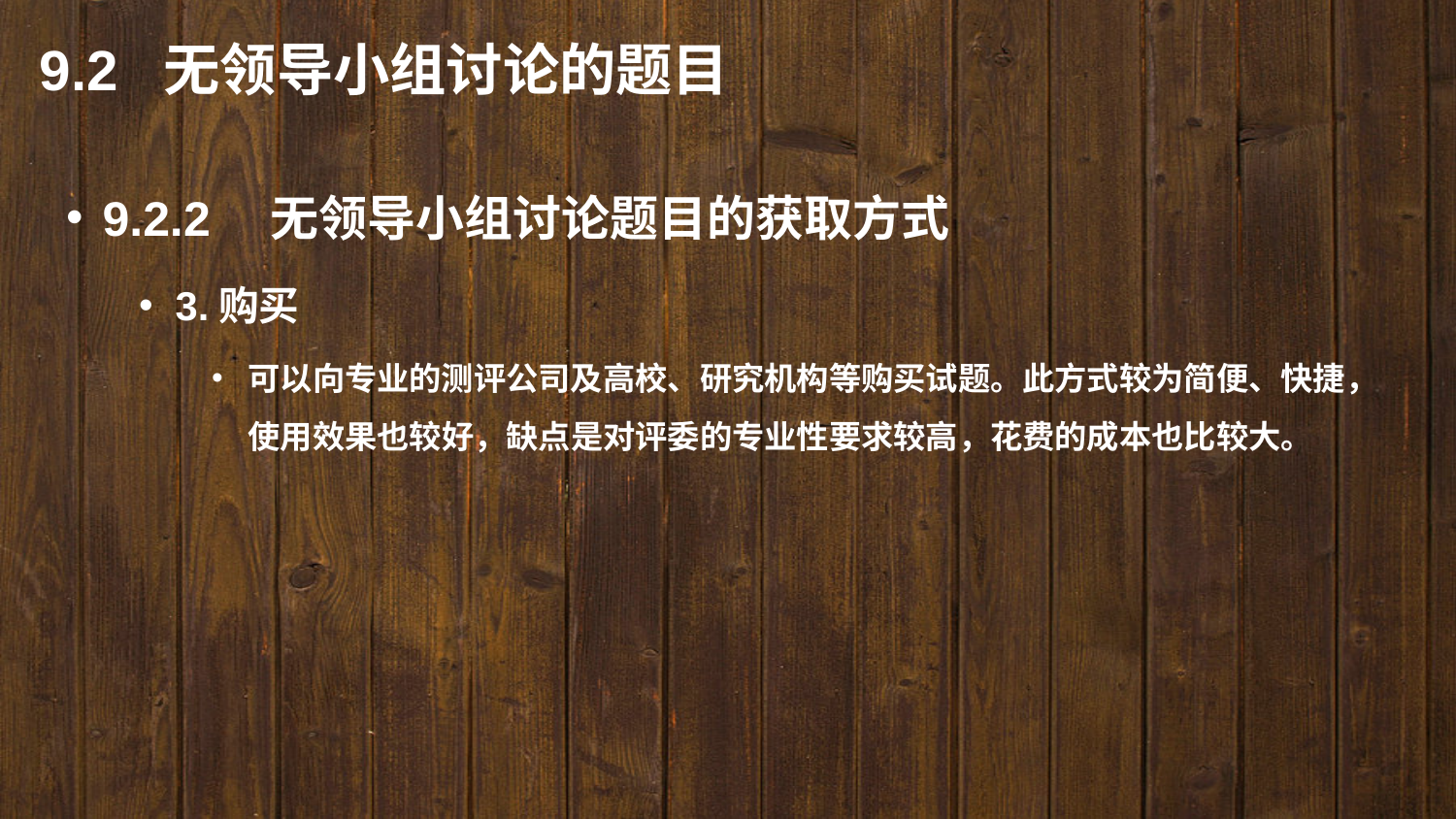

9.2  无领导小组讨论的题目
9.2.2　无领导小组讨论题目的获取方式
3.购买
可以向专业的测评公司及高校、研究机构等购买试题。此方式较为简便、快捷，使用效果也较好，缺点是对评委的专业性要求较高，花费的成本也比较大。